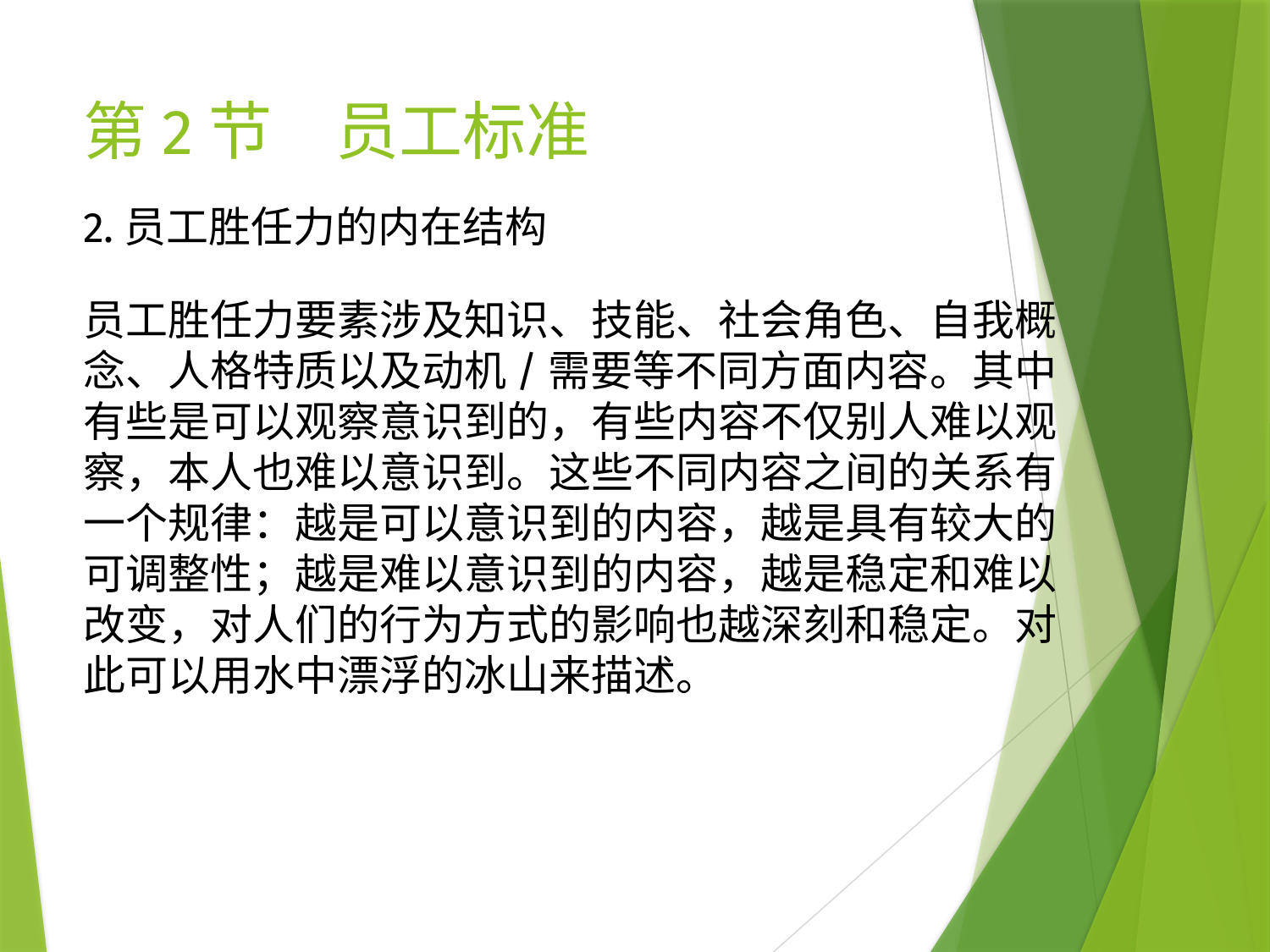

# 第2节　员工标准
2.员工胜任力的内在结构

员工胜任力要素涉及知识、技能、社会角色、自我概念、人格特质以及动机/需要等不同方面内容。其中有些是可以观察意识到的，有些内容不仅别人难以观察，本人也难以意识到。这些不同内容之间的关系有一个规律：越是可以意识到的内容，越是具有较大的可调整性；越是难以意识到的内容，越是稳定和难以改变，对人们的行为方式的影响也越深刻和稳定。对此可以用水中漂浮的冰山来描述。